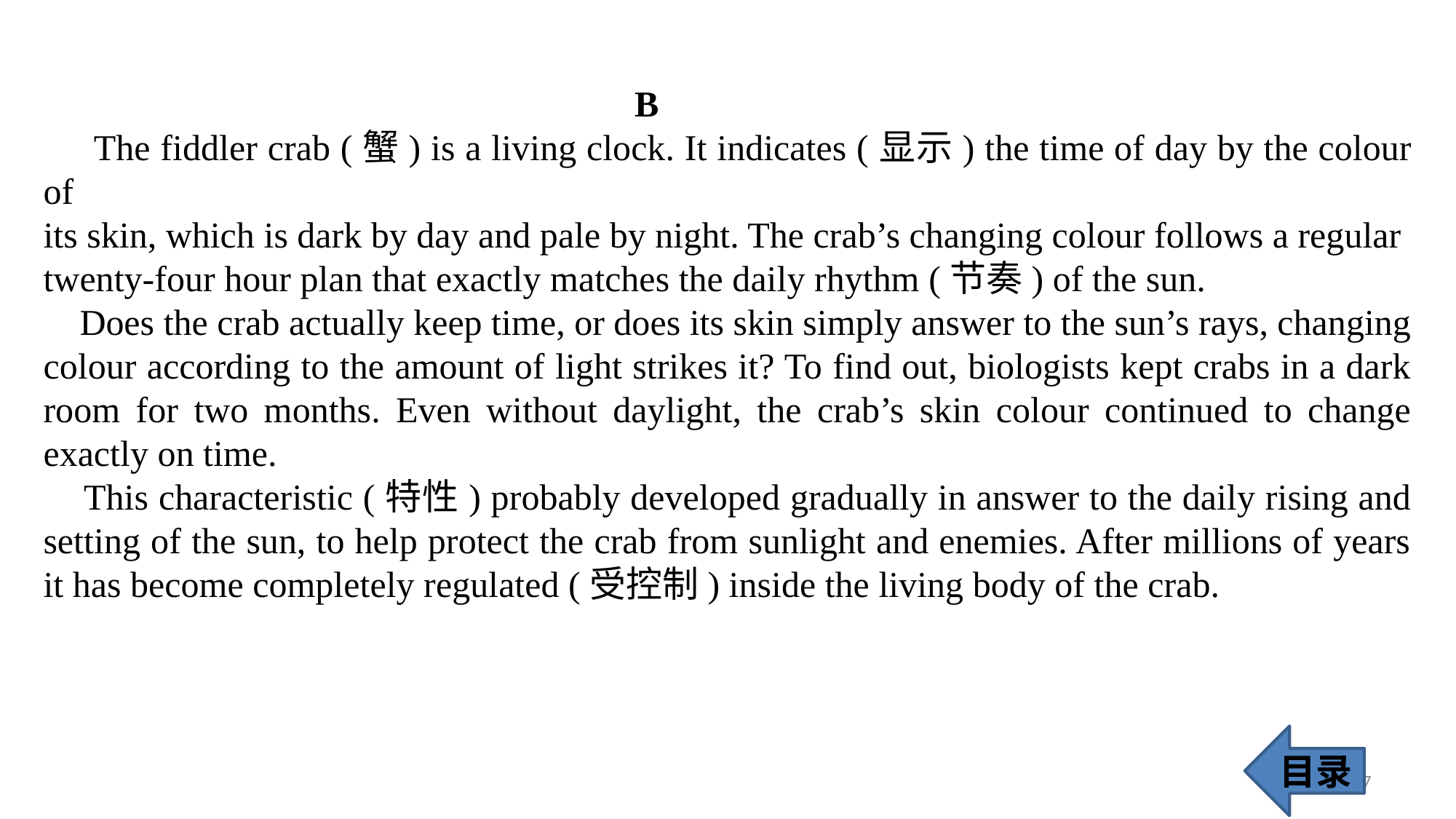

B
     The fiddler crab (蟹) is a living clock. It indicates (显示) the time of day by the colour of
its skin, which is dark by day and pale by night. The crab’s changing colour follows a regular
twenty-four hour plan that exactly matches the daily rhythm (节奏) of the sun.
    Does the crab actually keep time, or does its skin simply answer to the sun’s rays, changing colour according to the amount of light strikes it? To find out, biologists kept crabs in a dark room for two months. Even without daylight, the crab’s skin colour continued to change exactly on time.
    This characteristic (特性) probably developed gradually in answer to the daily rising and setting of the sun, to help protect the crab from sunlight and enemies. After millions of years it has become completely regulated (受控制) inside the living body of the crab.
目录
37